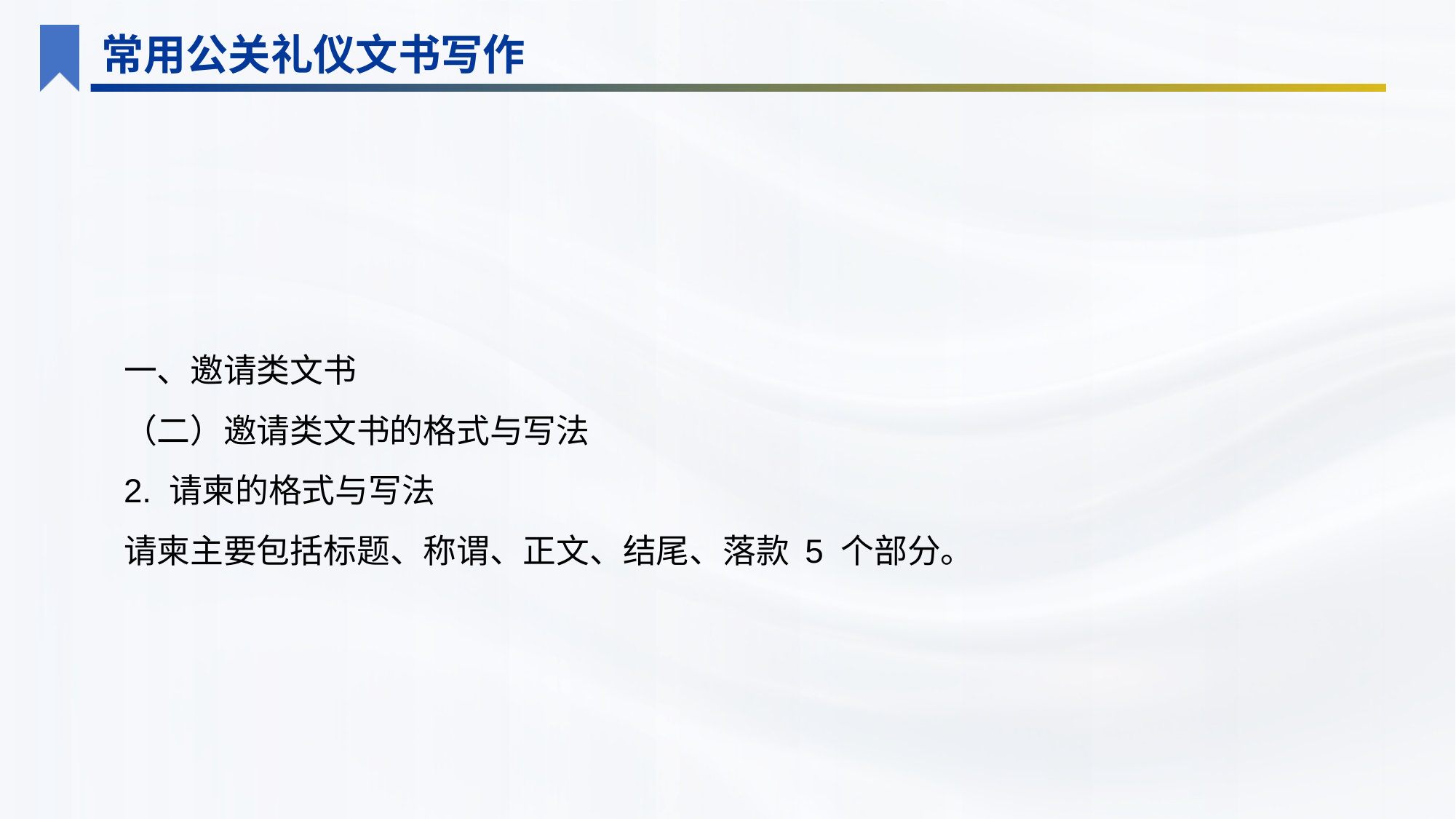

常用公关礼仪文书写作
一、邀请类文书
（二）邀请类文书的格式与写法
2. 请柬的格式与写法
请柬主要包括标题、称谓、正文、结尾、落款 5 个部分。